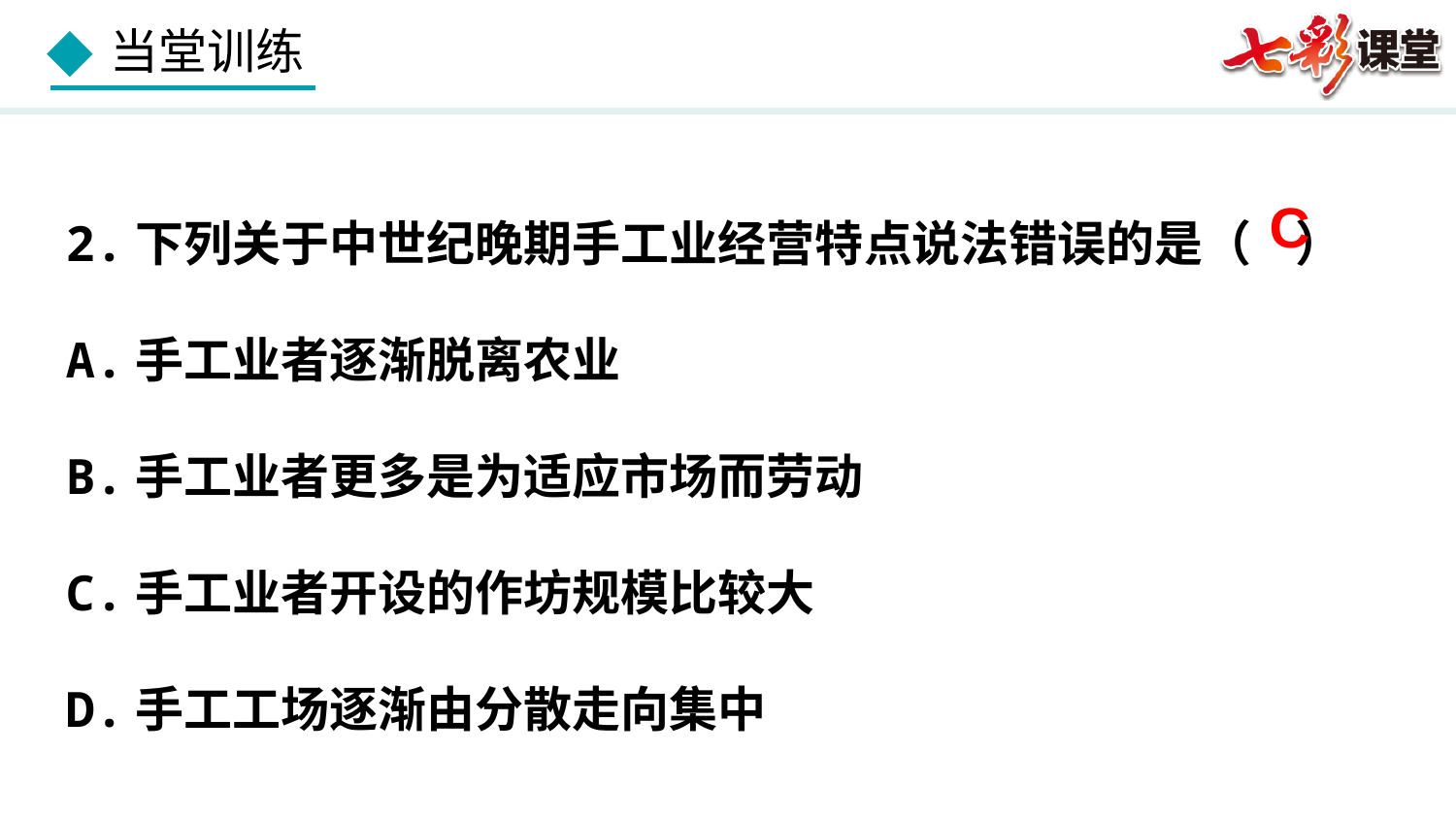

2.下列关于中世纪晚期手工业经营特点说法错误的是（    ）
A.手工业者逐渐脱离农业
B.手工业者更多是为适应市场而劳动
C.手工业者开设的作坊规模比较大
D.手工工场逐渐由分散走向集中
C